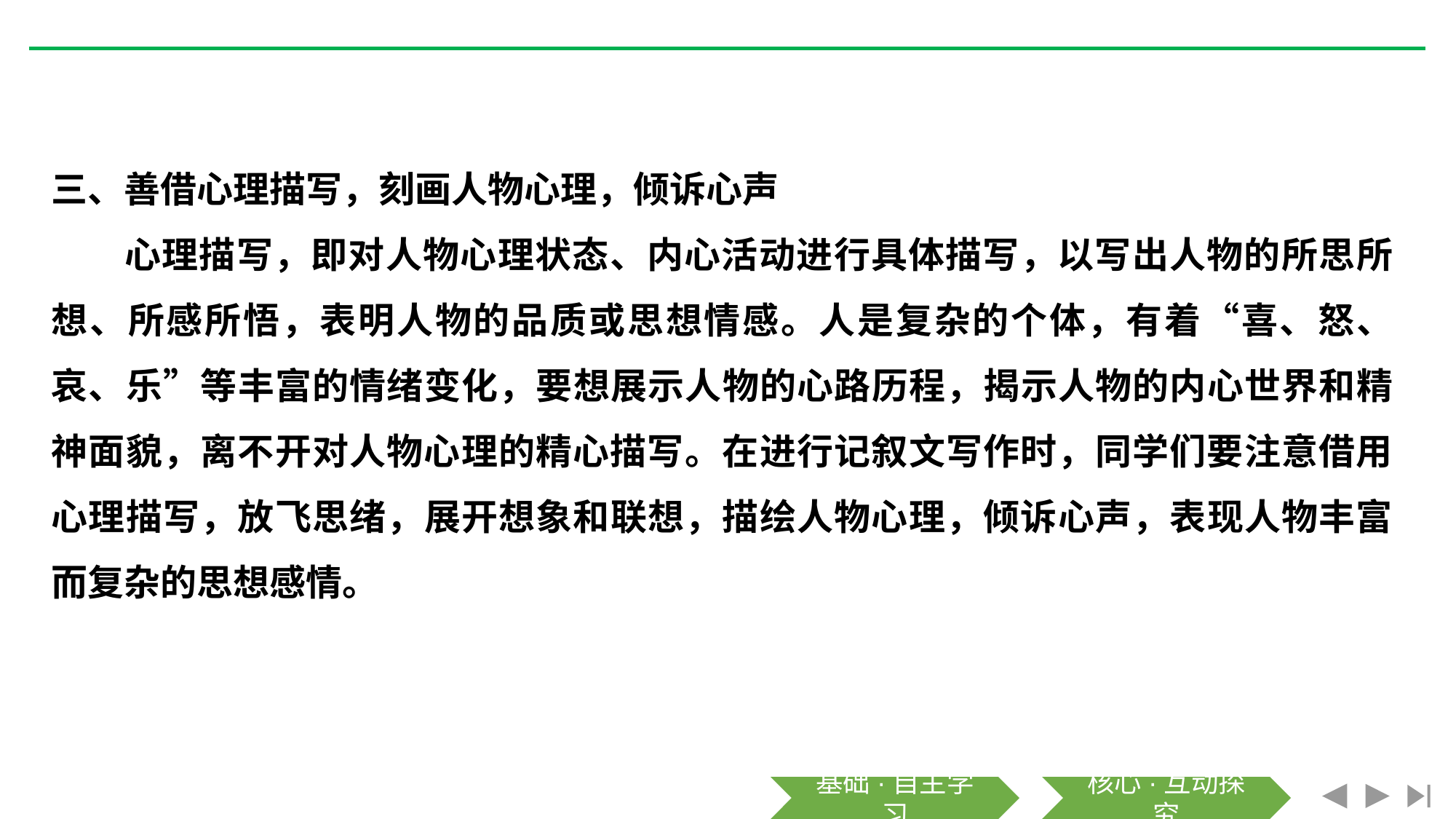

三、善借心理描写，刻画人物心理，倾诉心声
心理描写，即对人物心理状态、内心活动进行具体描写，以写出人物的所思所想、所感所悟，表明人物的品质或思想情感。人是复杂的个体，有着“喜、怒、哀、乐”等丰富的情绪变化，要想展示人物的心路历程，揭示人物的内心世界和精神面貌，离不开对人物心理的精心描写。在进行记叙文写作时，同学们要注意借用心理描写，放飞思绪，展开想象和联想，描绘人物心理，倾诉心声，表现人物丰富而复杂的思想感情。